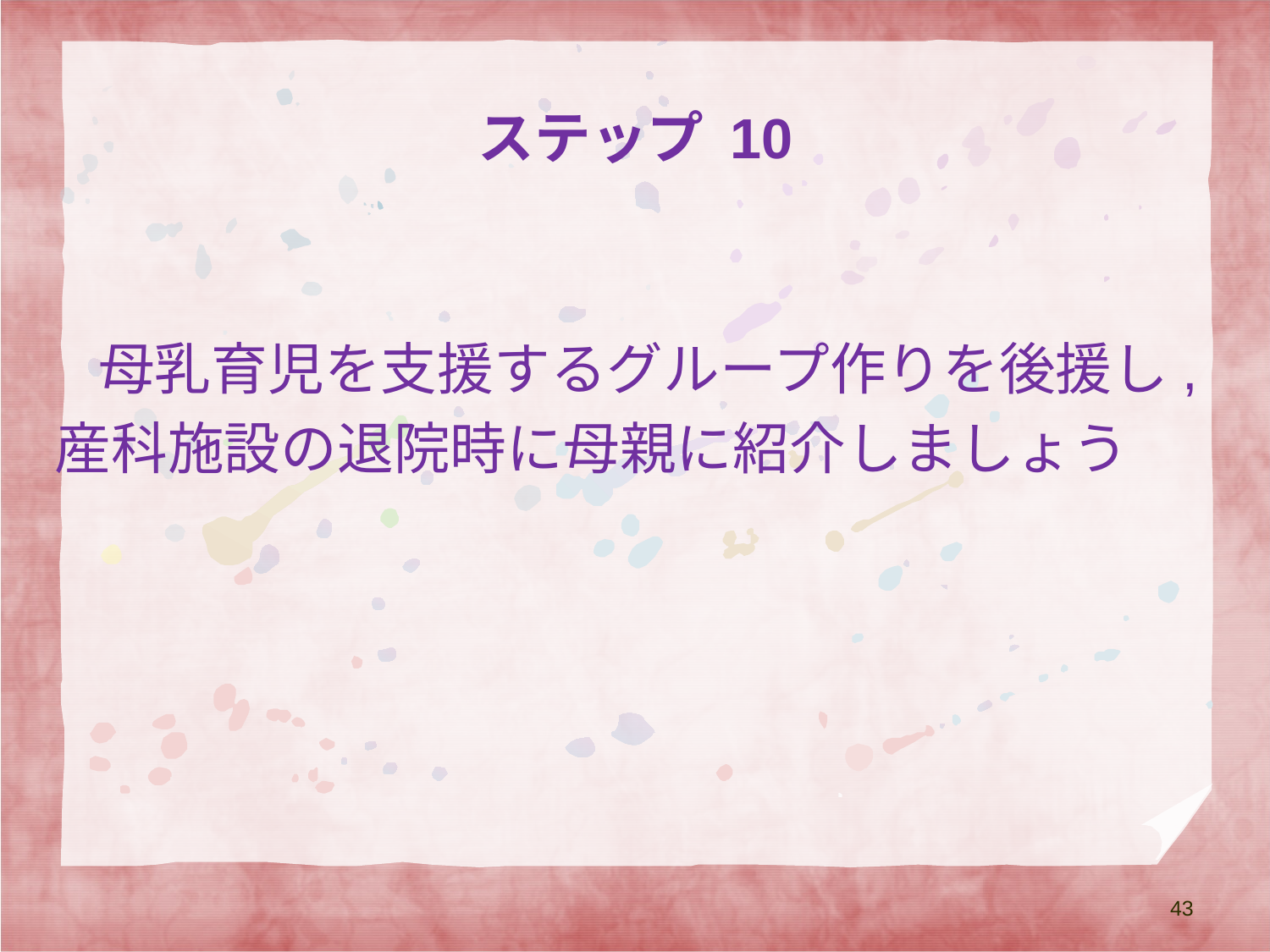

# ステップ 10
　母乳育児を支援するグループ作りを後援し,
産科施設の退院時に母親に紹介しましょう

43